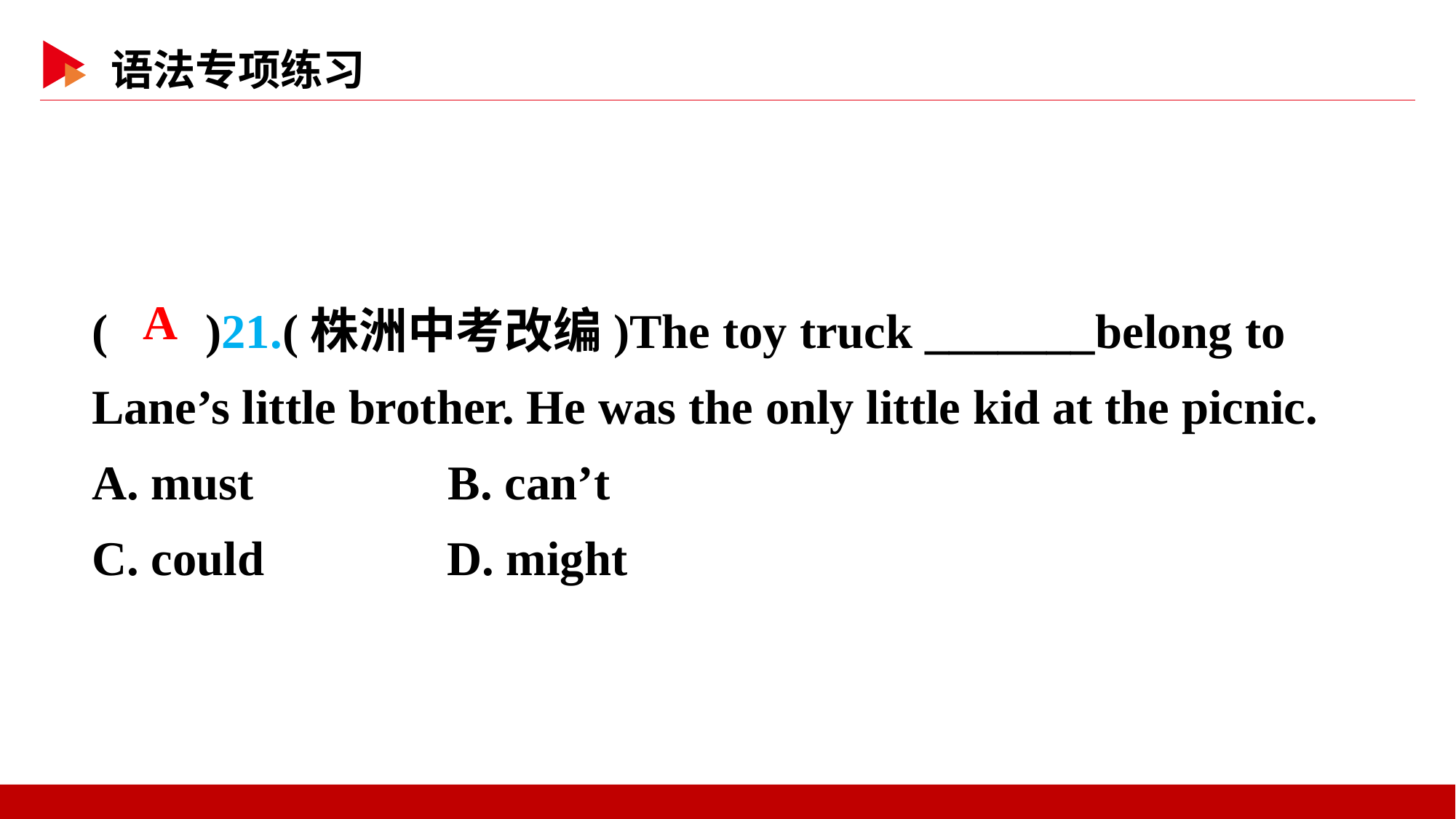

(        )21.(株洲中考改编)The toy truck _______belong to Lane’s little brother. He was the only little kid at the picnic.
A. must                B. can’t
C. could               D. might
   A